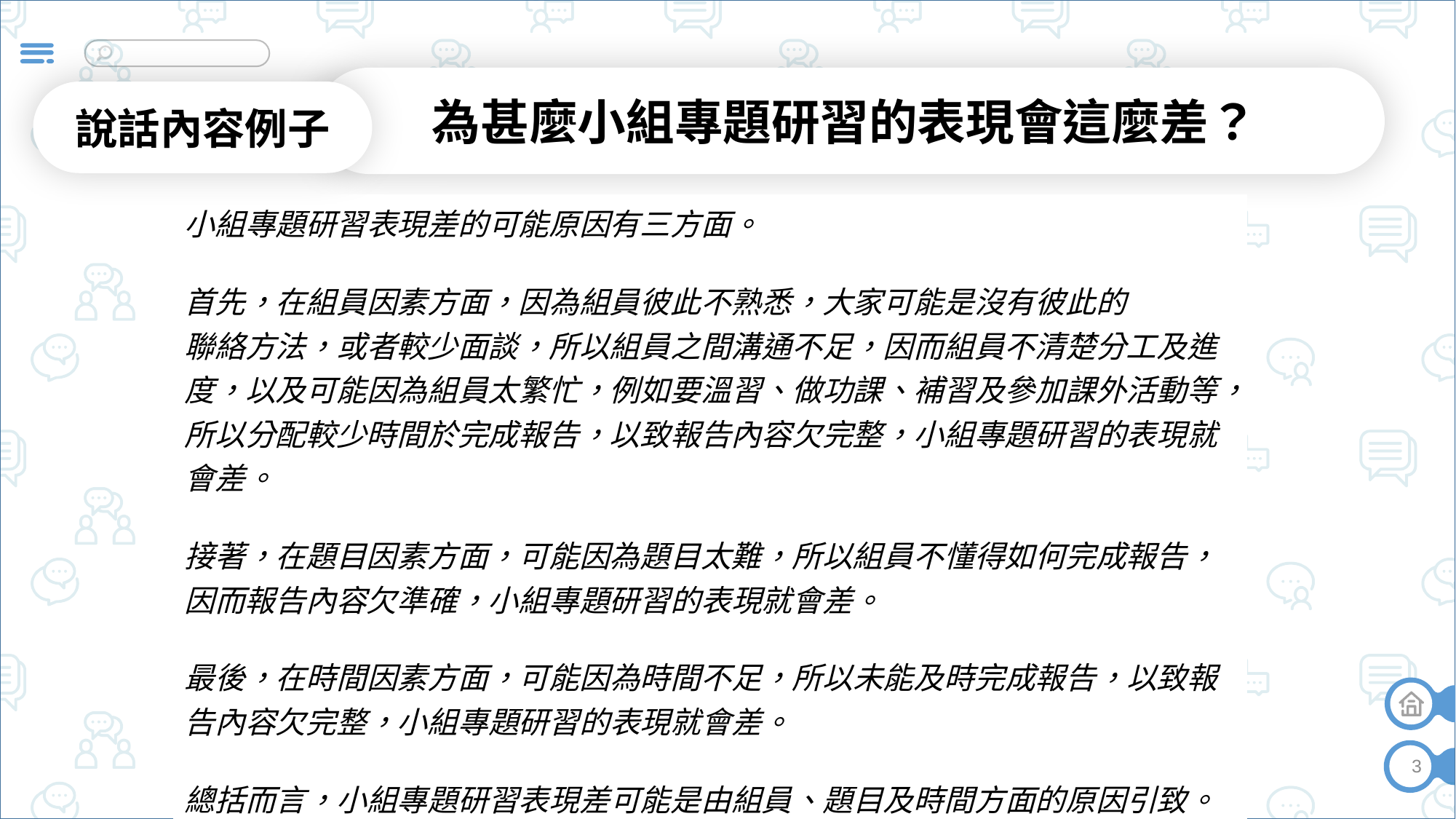

為甚麼小組專題研習的表現會這麼差？
說話內容例子
| 小組專題研習表現差的可能原因有三方面。 首先，在組員因素方面，因為組員彼此不熟悉，大家可能是沒有彼此的 聯絡方法，或者較少面談，所以組員之間溝通不足，因而組員不清楚分工及進度，以及可能因為組員太繁忙，例如要溫習、做功課、補習及參加課外活動等，所以分配較少時間於完成報告，以致報告內容欠完整，小組專題研習的表現就會差。 接著，在題目因素方面，可能因為題目太難，所以組員不懂得如何完成報告，因而報告內容欠準確，小組專題研習的表現就會差。 最後，在時間因素方面，可能因為時間不足，所以未能及時完成報告，以致報告內容欠完整，小組專題研習的表現就會差。 總括而言，小組專題研習表現差可能是由組員、題目及時間方面的原因引致。 |
| --- |
3